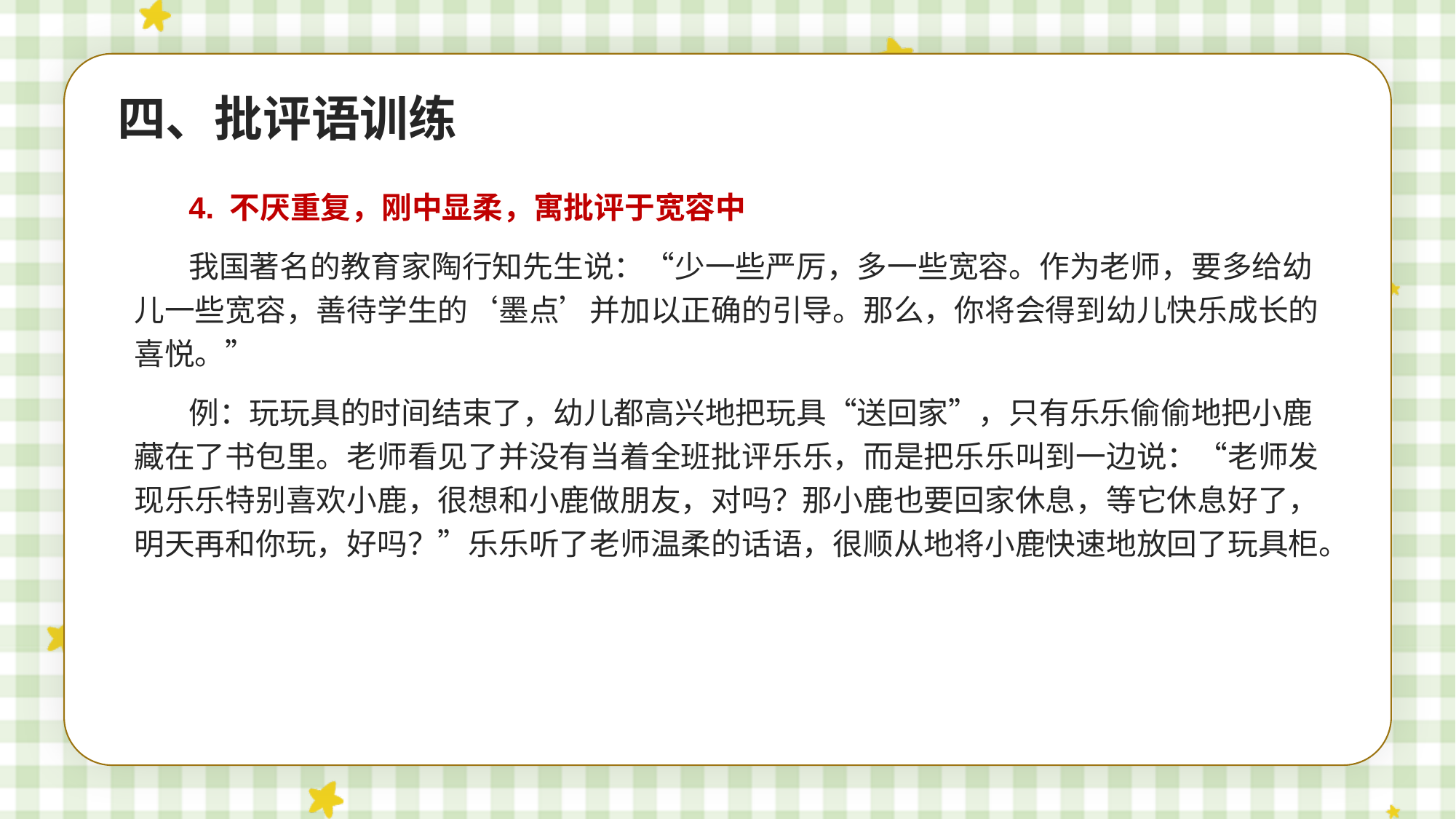

四、批评语训练
4. 不厌重复，刚中显柔，寓批评于宽容中
我国著名的教育家陶行知先生说：“少一些严厉，多一些宽容。作为老师，要多给幼儿一些宽容，善待学生的‘墨点’并加以正确的引导。那么，你将会得到幼儿快乐成长的喜悦。”
例：玩玩具的时间结束了，幼儿都高兴地把玩具“送回家”，只有乐乐偷偷地把小鹿藏在了书包里。老师看见了并没有当着全班批评乐乐，而是把乐乐叫到一边说：“老师发现乐乐特别喜欢小鹿，很想和小鹿做朋友，对吗？那小鹿也要回家休息，等它休息好了，明天再和你玩，好吗？”乐乐听了老师温柔的话语，很顺从地将小鹿快速地放回了玩具柜。